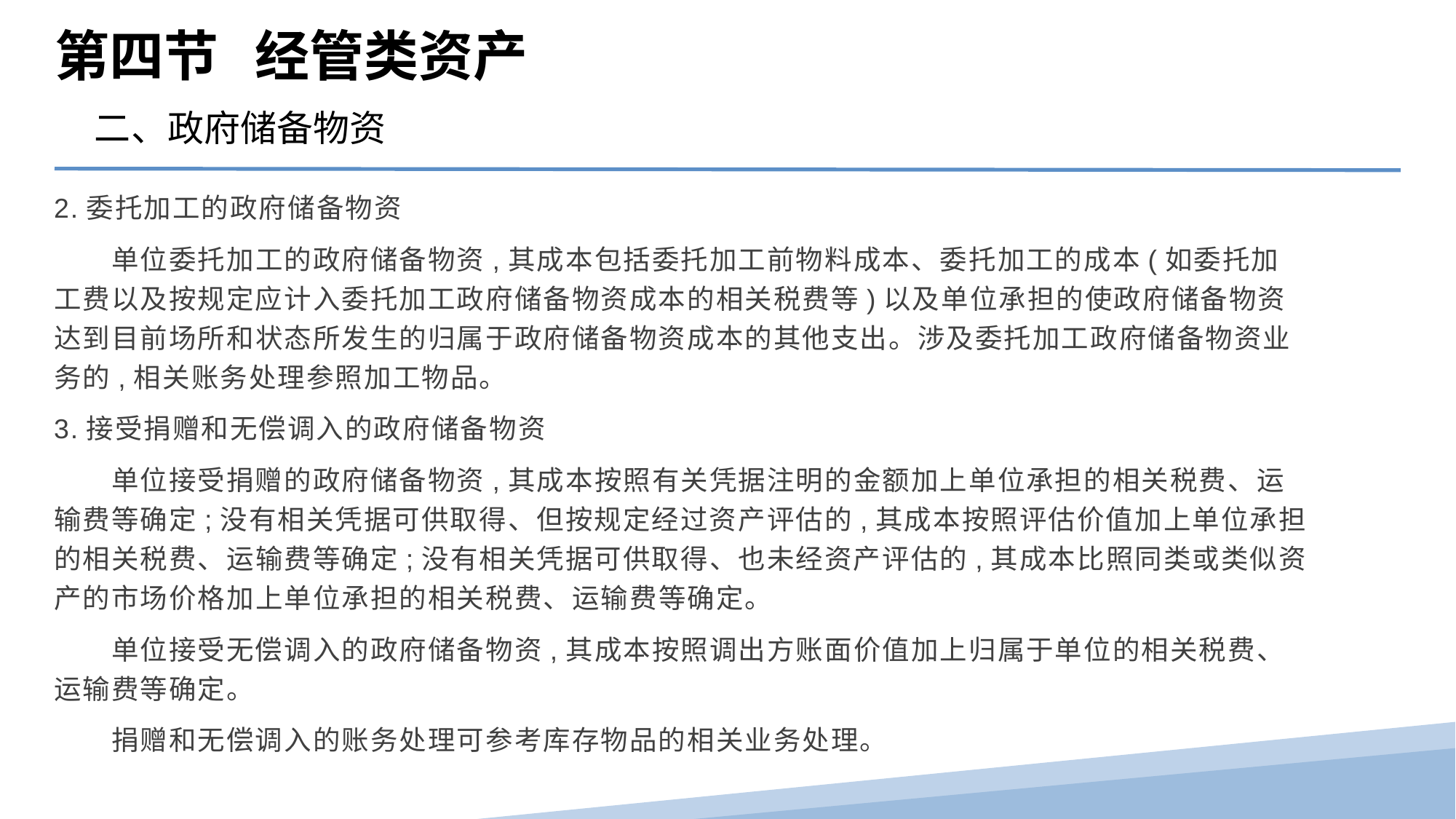

第四节   经管类资产
二、政府储备物资
2.委托加工的政府储备物资
　　单位委托加工的政府储备物资,其成本包括委托加工前物料成本、委托加工的成本(如委托加工费以及按规定应计入委托加工政府储备物资成本的相关税费等)以及单位承担的使政府储备物资达到目前场所和状态所发生的归属于政府储备物资成本的其他支出。涉及委托加工政府储备物资业务的,相关账务处理参照加工物品。
3.接受捐赠和无偿调入的政府储备物资
　　单位接受捐赠的政府储备物资,其成本按照有关凭据注明的金额加上单位承担的相关税费、运输费等确定;没有相关凭据可供取得、但按规定经过资产评估的,其成本按照评估价值加上单位承担的相关税费、运输费等确定;没有相关凭据可供取得、也未经资产评估的,其成本比照同类或类似资产的市场价格加上单位承担的相关税费、运输费等确定。
　　单位接受无偿调入的政府储备物资,其成本按照调出方账面价值加上归属于单位的相关税费、运输费等确定。
　　捐赠和无偿调入的账务处理可参考库存物品的相关业务处理。